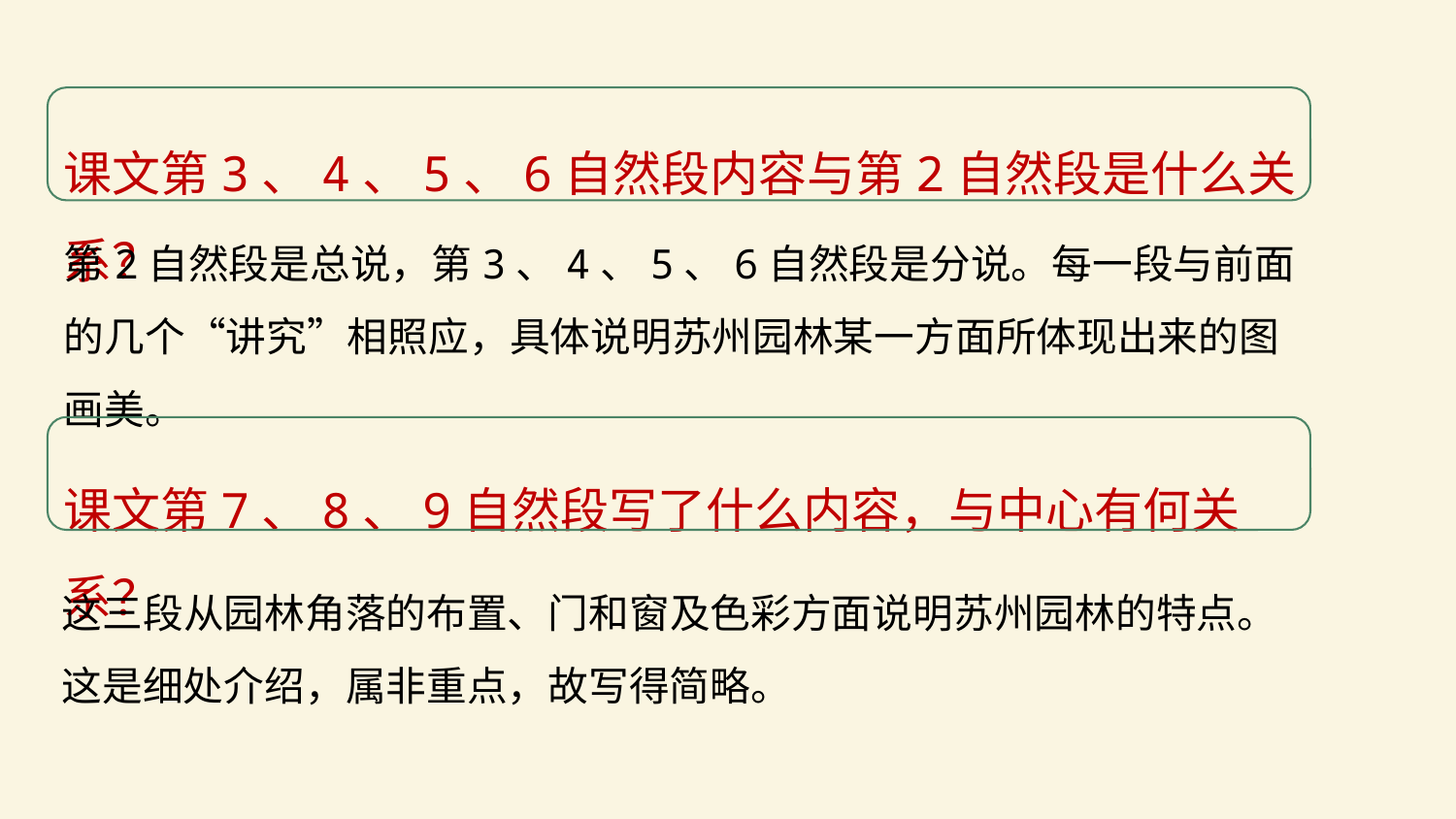

课文第3、4、5、6自然段内容与第2自然段是什么关系？
第2自然段是总说，第3、4、5、6自然段是分说。每一段与前面的几个“讲究”相照应，具体说明苏州园林某一方面所体现出来的图画美。

课文第7、8、9自然段写了什么内容，与中心有何关系？
这三段从园林角落的布置、门和窗及色彩方面说明苏州园林的特点。这是细处介绍，属非重点，故写得简略。